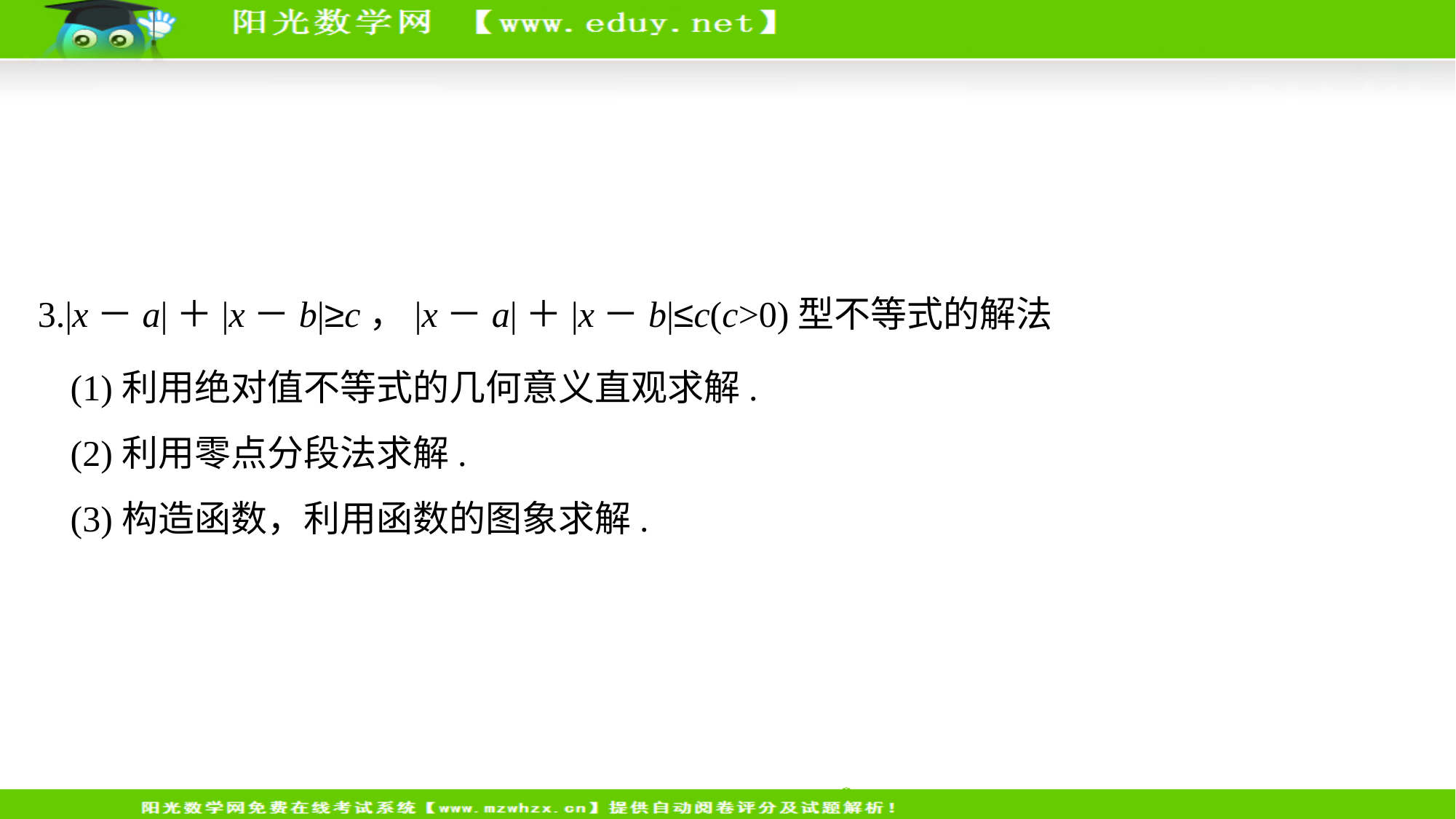

3.|x－a|＋|x－b|≥c，|x－a|＋|x－b|≤c(c>0)型不等式的解法
(1)利用绝对值不等式的几何意义直观求解.
(2)利用零点分段法求解.
(3)构造函数，利用函数的图象求解.